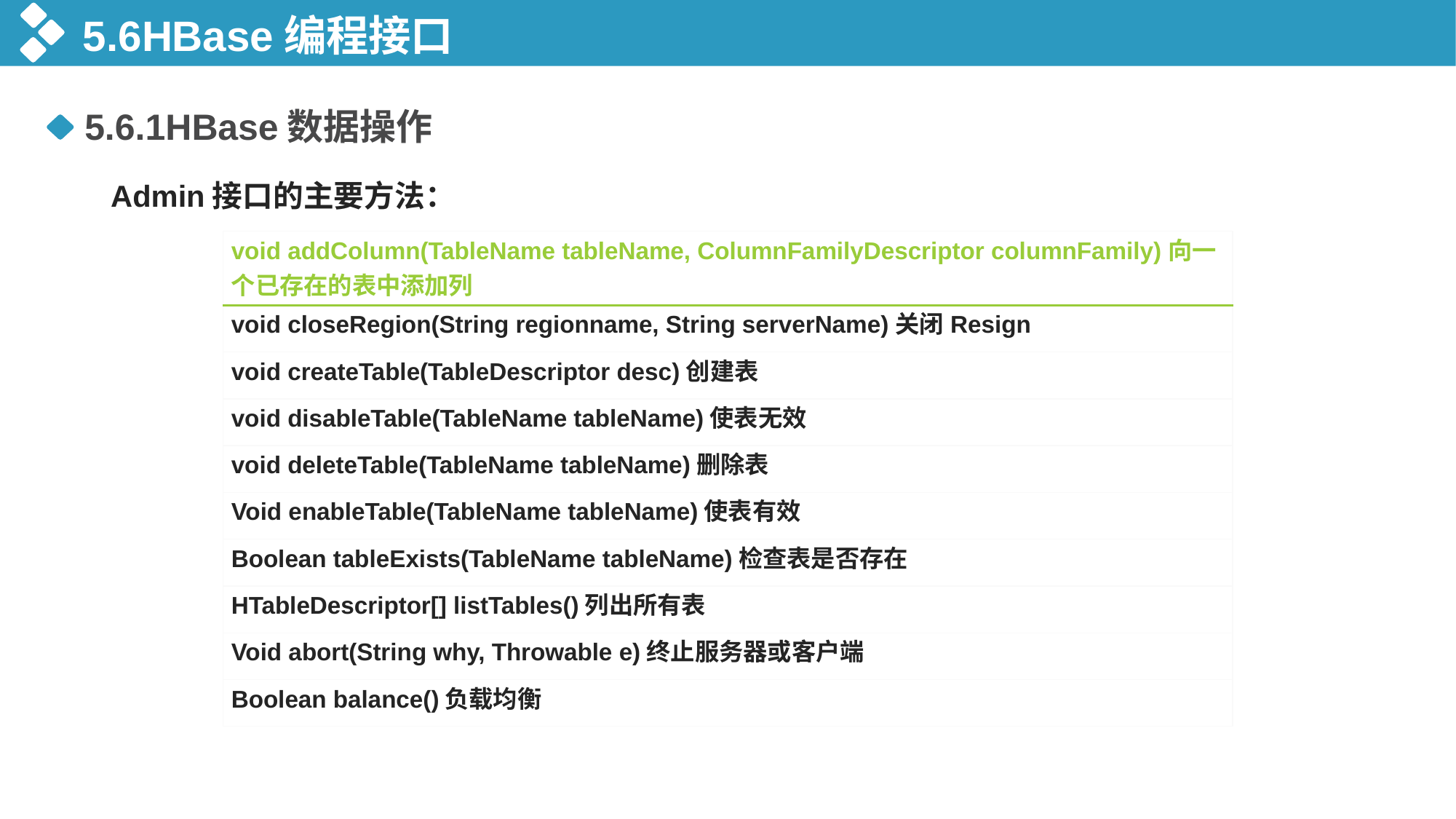

5.6HBase编程接口
5.6.1HBase数据操作

 Admin接口的主要方法：
| void addColumn(TableName tableName, ColumnFamilyDescriptor columnFamily)向一个已存在的表中添加列 |
| --- |
| void closeRegion(String regionname, String serverName)关闭Resign |
| void createTable(TableDescriptor desc)创建表 |
| void disableTable(TableName tableName)使表无效 |
| void deleteTable(TableName tableName)删除表 |
| Void enableTable(TableName tableName)使表有效 |
| Boolean tableExists(TableName tableName)检查表是否存在 |
| HTableDescriptor[] listTables()列出所有表 |
| Void abort(String why, Throwable e)终止服务器或客户端 |
| Boolean balance()负载均衡 |